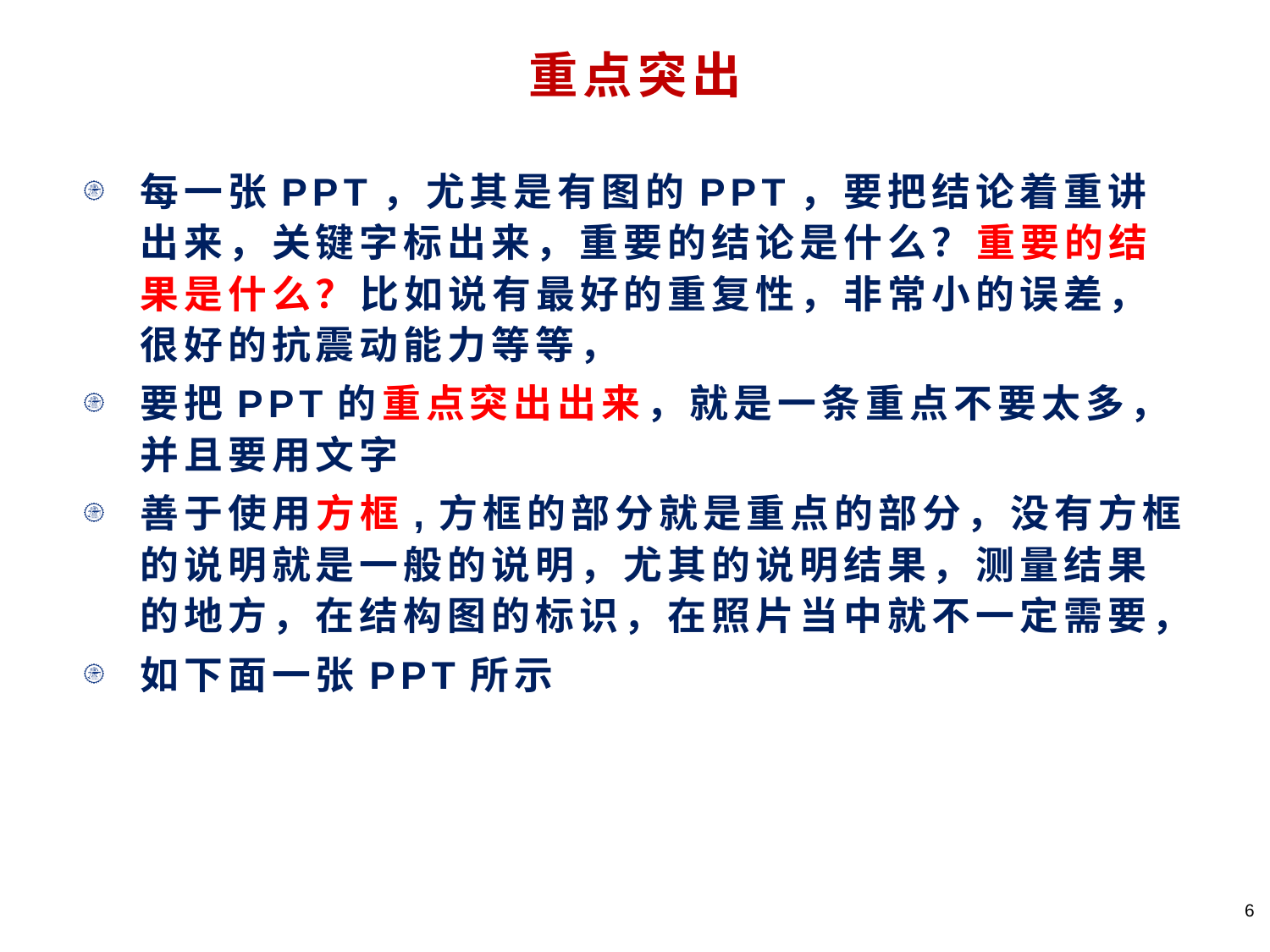

# 重点突出
每一张PPT，尤其是有图的PPT，要把结论着重讲出来，关键字标出来，重要的结论是什么？重要的结果是什么？比如说有最好的重复性，非常小的误差，很好的抗震动能力等等，
要把PPT的重点突出出来，就是一条重点不要太多，并且要用文字
善于使用方框,方框的部分就是重点的部分，没有方框的说明就是一般的说明，尤其的说明结果，测量结果的地方，在结构图的标识，在照片当中就不一定需要，
如下面一张PPT所示
6